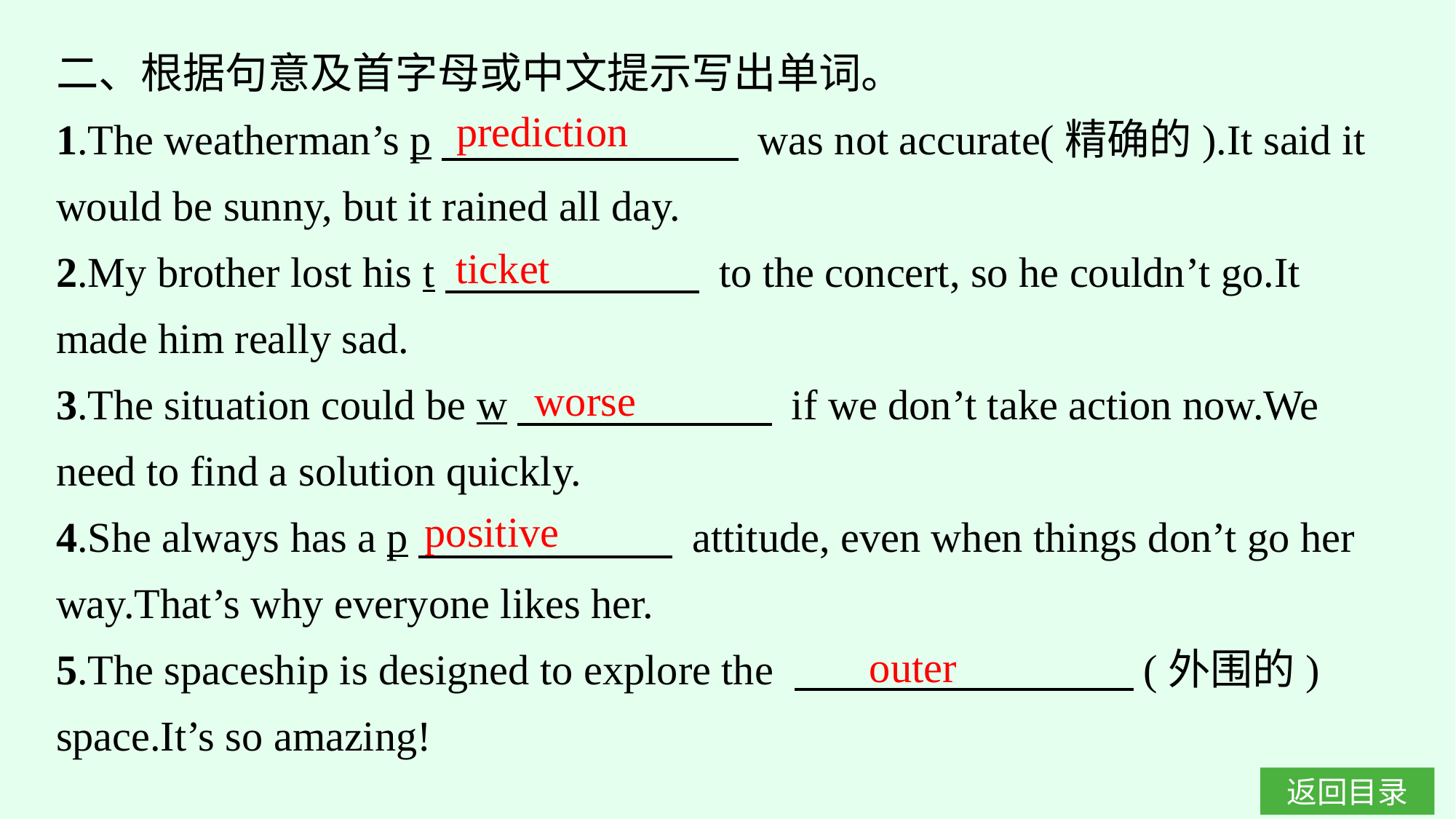

二、根据句意及首字母或中文提示写出单词。
1.The weatherman’s p　　　　　　　 was not accurate(精确的).It said it would be sunny, but it rained all day.
2.My brother lost his t　　　　　　 to the concert, so he couldn’t go.It made him really sad.
3.The situation could be w　　　　　　 if we don’t take action now.We need to find a solution quickly.
4.She always has a p　　　　　　 attitude, even when things don’t go her way.That’s why everyone likes her.
5.The spaceship is designed to explore the 　　　　　　　　(外围的) space.It’s so amazing!
prediction
ticket
worse
positive
outer